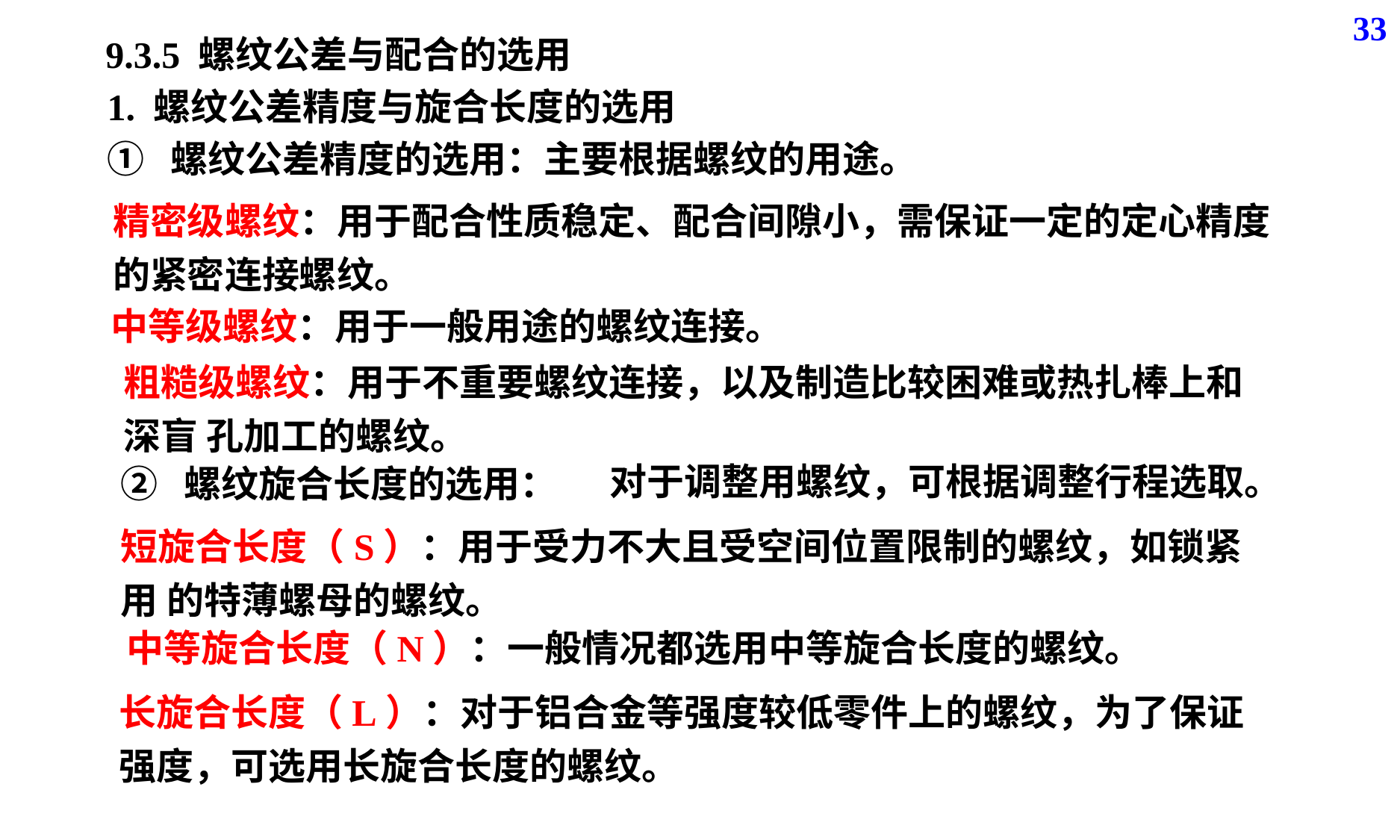

33
9.3.5 螺纹公差与配合的选用
1. 螺纹公差精度与旋合长度的选用
①  螺纹公差精度的选用：主要根据螺纹的用途。
精密级螺纹：用于配合性质稳定、配合间隙小，需保证一定的定心精度的紧密连接螺纹。
中等级螺纹：用于一般用途的螺纹连接。
粗糙级螺纹：用于不重要螺纹连接，以及制造比较困难或热扎棒上和深盲 孔加工的螺纹。
对于调整用螺纹，可根据调整行程选取。
②  螺纹旋合长度的选用：
短旋合长度（S）：用于受力不大且受空间位置限制的螺纹，如锁紧用 的特薄螺母的螺纹。
中等旋合长度（N）：一般情况都选用中等旋合长度的螺纹。
长旋合长度（L）：对于铝合金等强度较低零件上的螺纹，为了保证强度，可选用长旋合长度的螺纹。